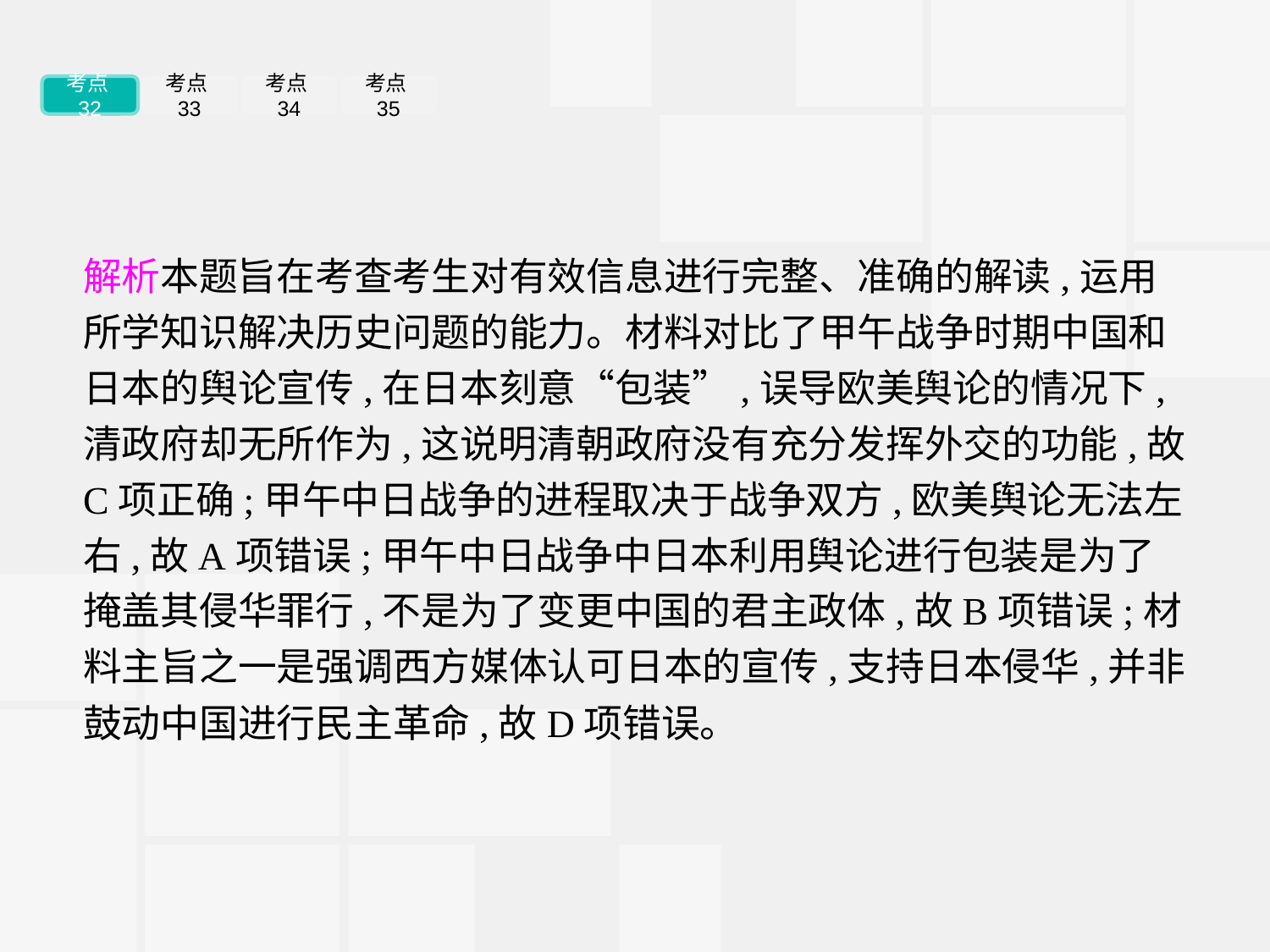

考点32
考点33
考点34
考点35
解析本题旨在考查考生对有效信息进行完整、准确的解读,运用所学知识解决历史问题的能力。材料对比了甲午战争时期中国和日本的舆论宣传,在日本刻意“包装”,误导欧美舆论的情况下,清政府却无所作为,这说明清朝政府没有充分发挥外交的功能,故C项正确;甲午中日战争的进程取决于战争双方,欧美舆论无法左右,故A项错误;甲午中日战争中日本利用舆论进行包装是为了掩盖其侵华罪行,不是为了变更中国的君主政体,故B项错误;材料主旨之一是强调西方媒体认可日本的宣传,支持日本侵华,并非鼓动中国进行民主革命,故D项错误。